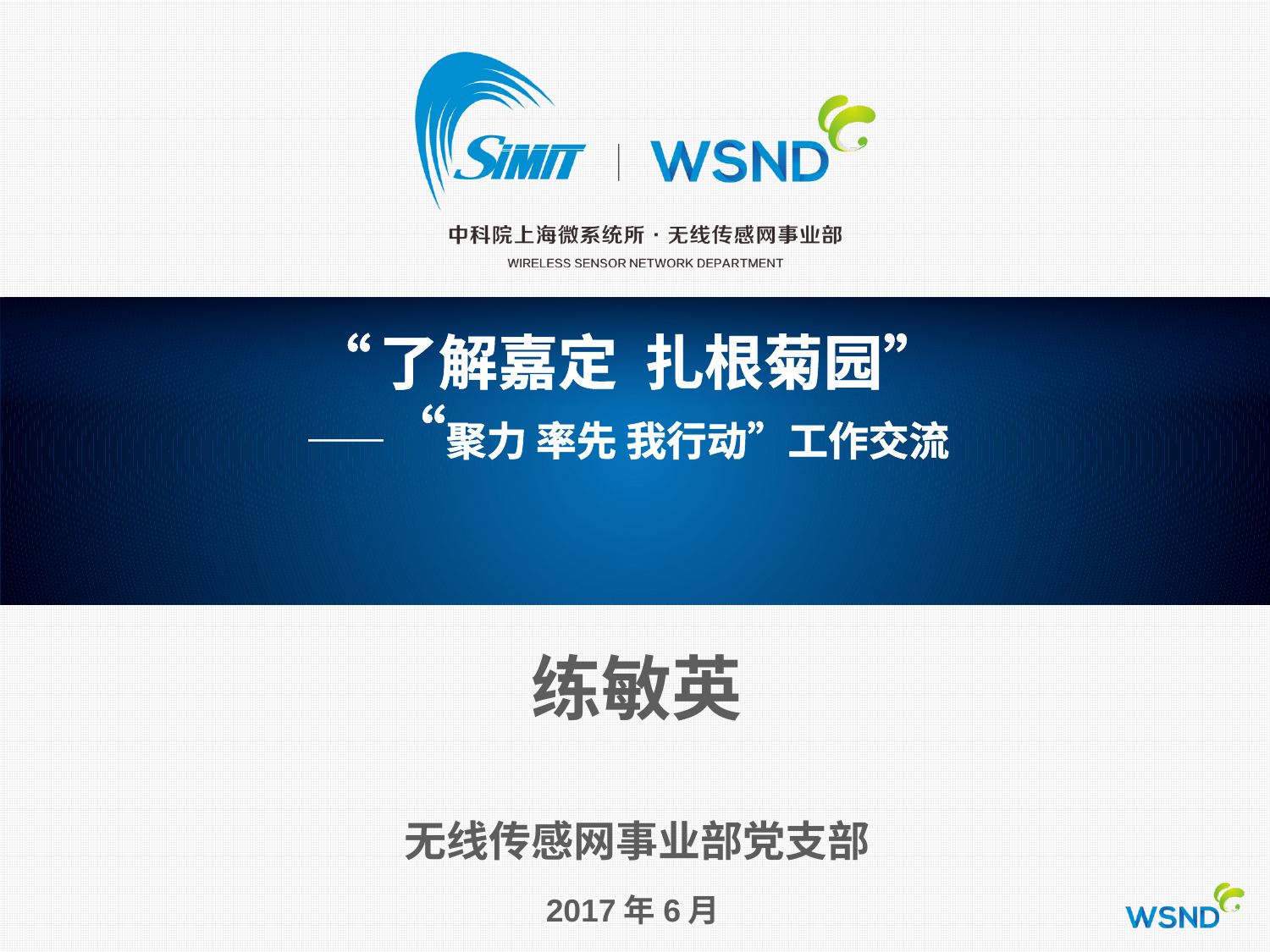

# “了解嘉定  扎根菊园” ——“聚力 率先 我行动”工作交流
练敏英
无线传感网事业部党支部
2017年6月